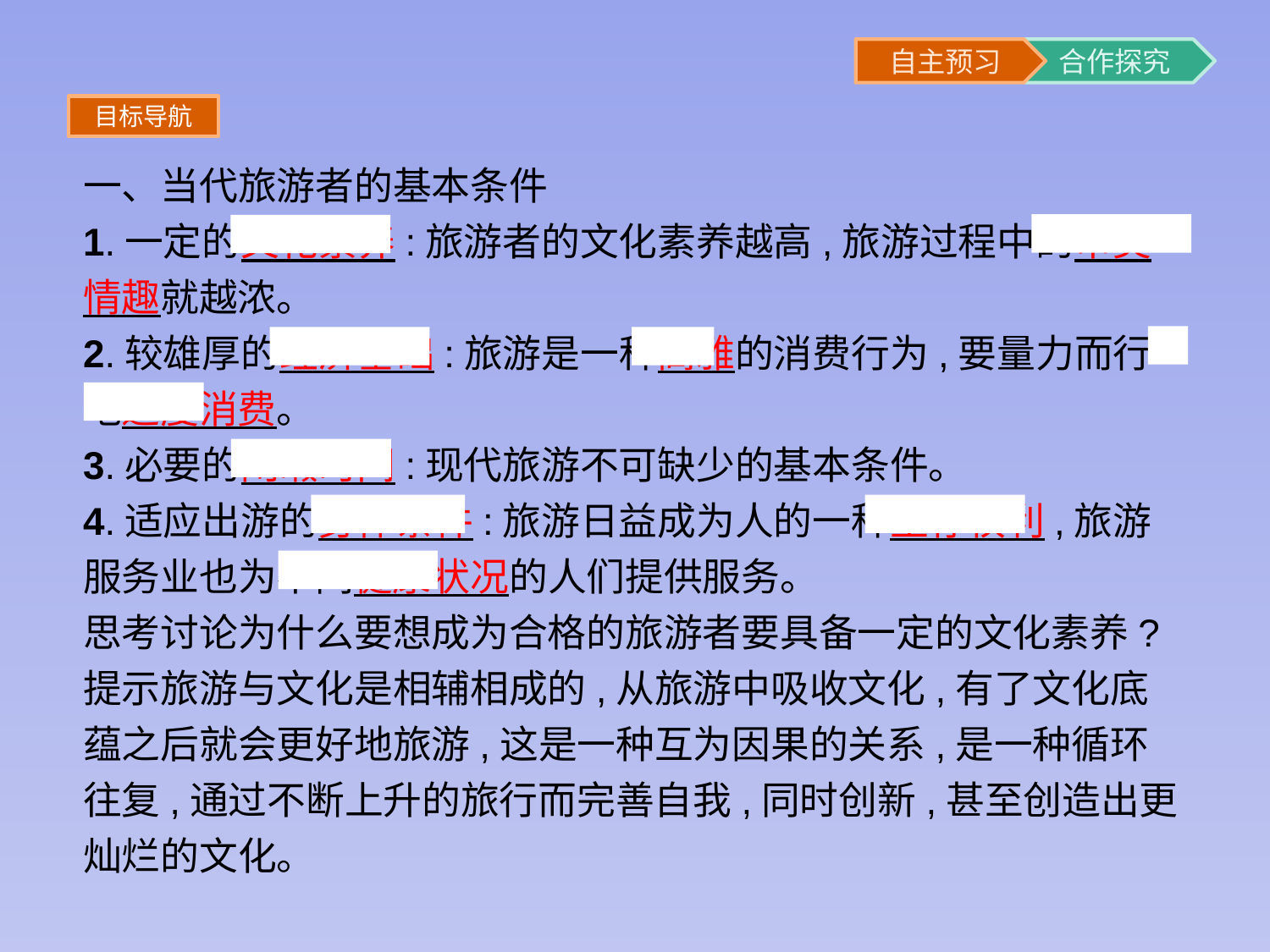

目标导航
一、当代旅游者的基本条件
1.一定的文化素养:旅游者的文化素养越高,旅游过程中的审美情趣就越浓。
2.较雄厚的经济基础:旅游是一种高雅的消费行为,要量力而行地适度消费。
3.必要的闲暇时间:现代旅游不可缺少的基本条件。
4.适应出游的身体条件:旅游日益成为人的一种生存权利,旅游服务业也为不同健康状况的人们提供服务。
思考讨论为什么要想成为合格的旅游者要具备一定的文化素养?
提示旅游与文化是相辅相成的,从旅游中吸收文化,有了文化底蕴之后就会更好地旅游,这是一种互为因果的关系,是一种循环往复,通过不断上升的旅行而完善自我,同时创新,甚至创造出更灿烂的文化。